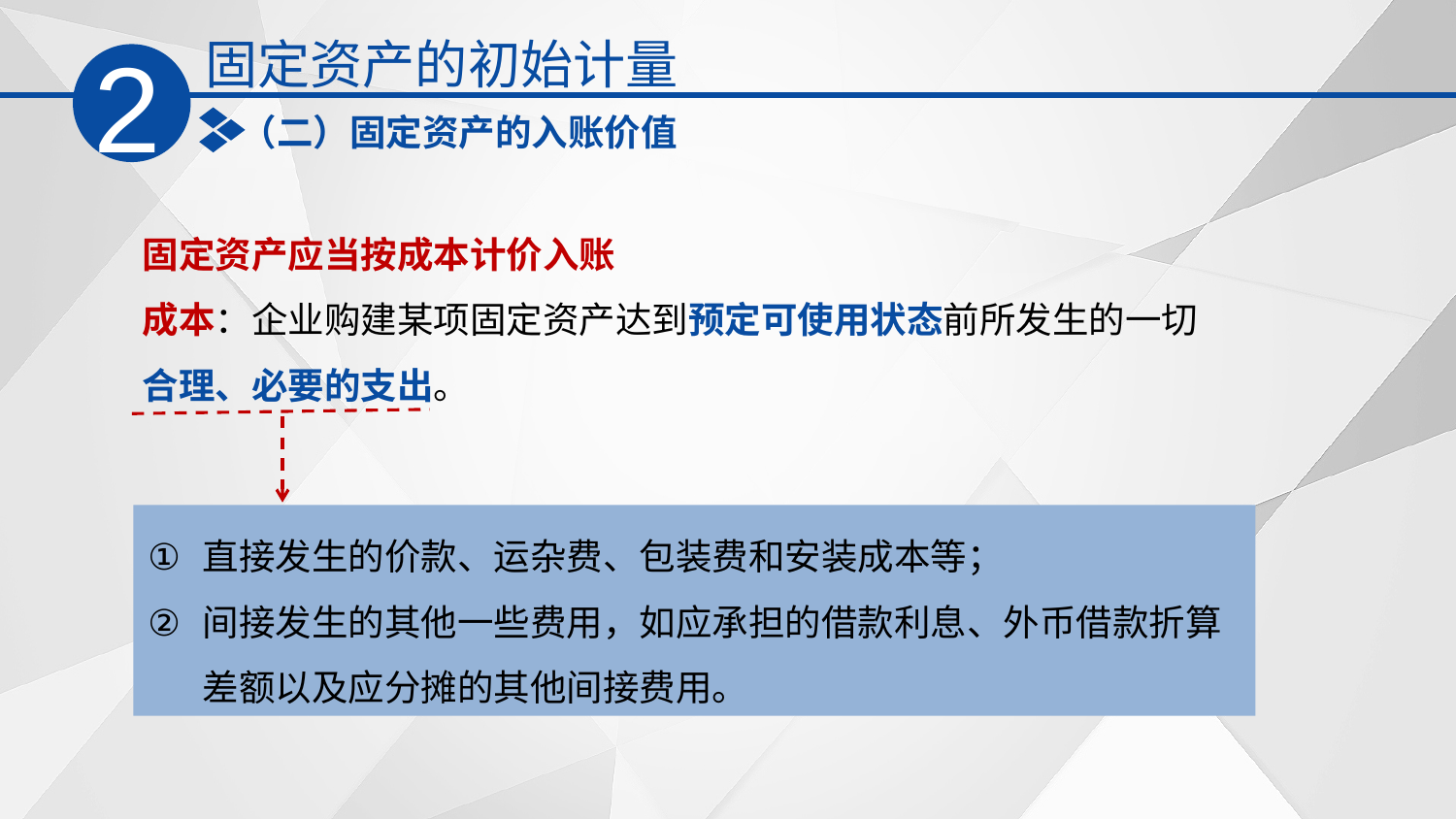

固定资产的初始计量
2

（二）固定资产的入账价值

固定资产应当按成本计价入账
成本：企业购建某项固定资产达到预定可使用状态前所发生的一切
合理、必要的支出。
直接发生的价款、运杂费、包装费和安装成本等；
间接发生的其他一些费用，如应承担的借款利息、外币借款折算差额以及应分摊的其他间接费用。